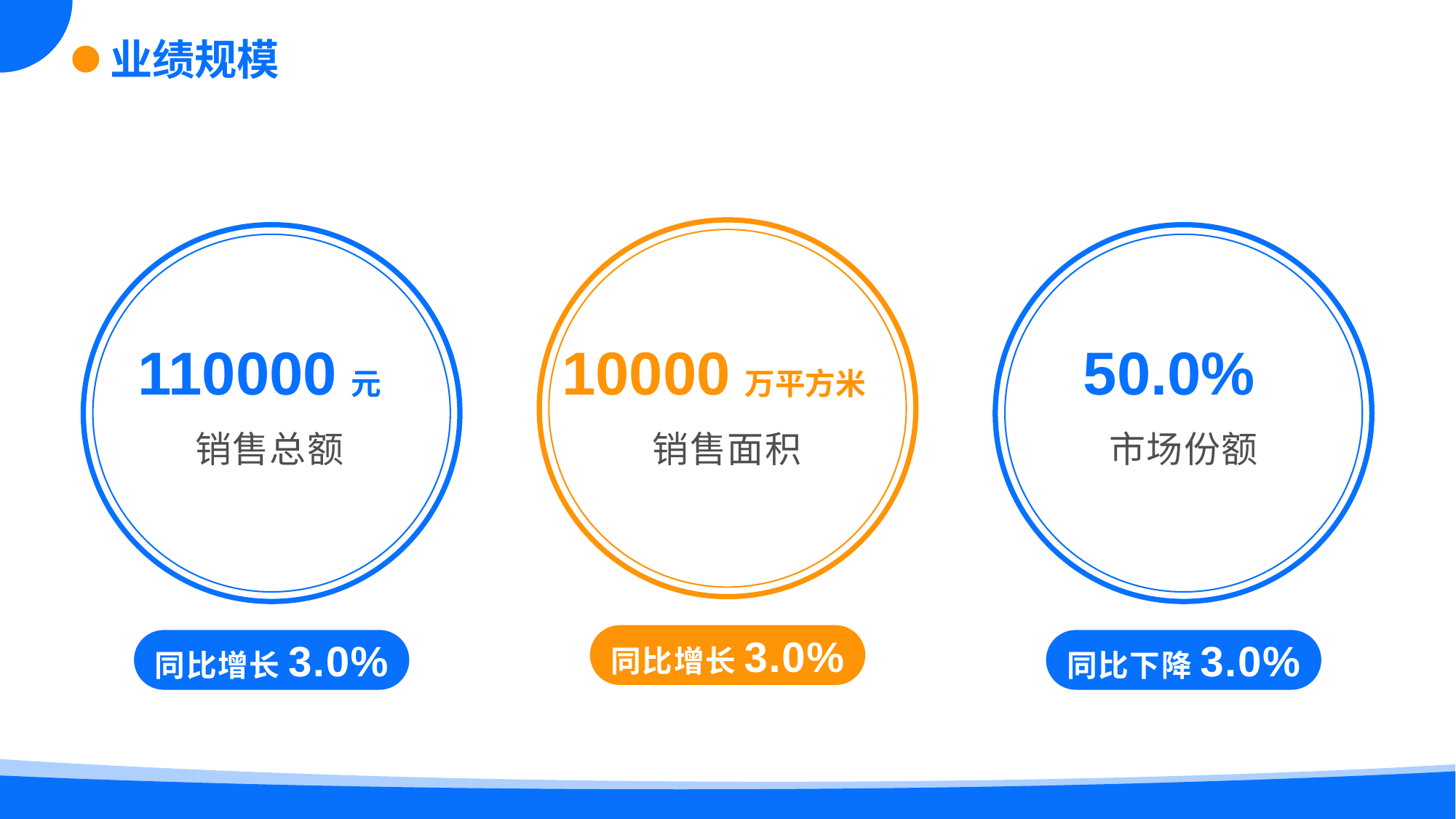

业绩规模

10000万平方米
销售面积
同比增长3.0%

110000元
销售总额
同比增长3.0%

50.0%
市场份额
同比下降3.0%